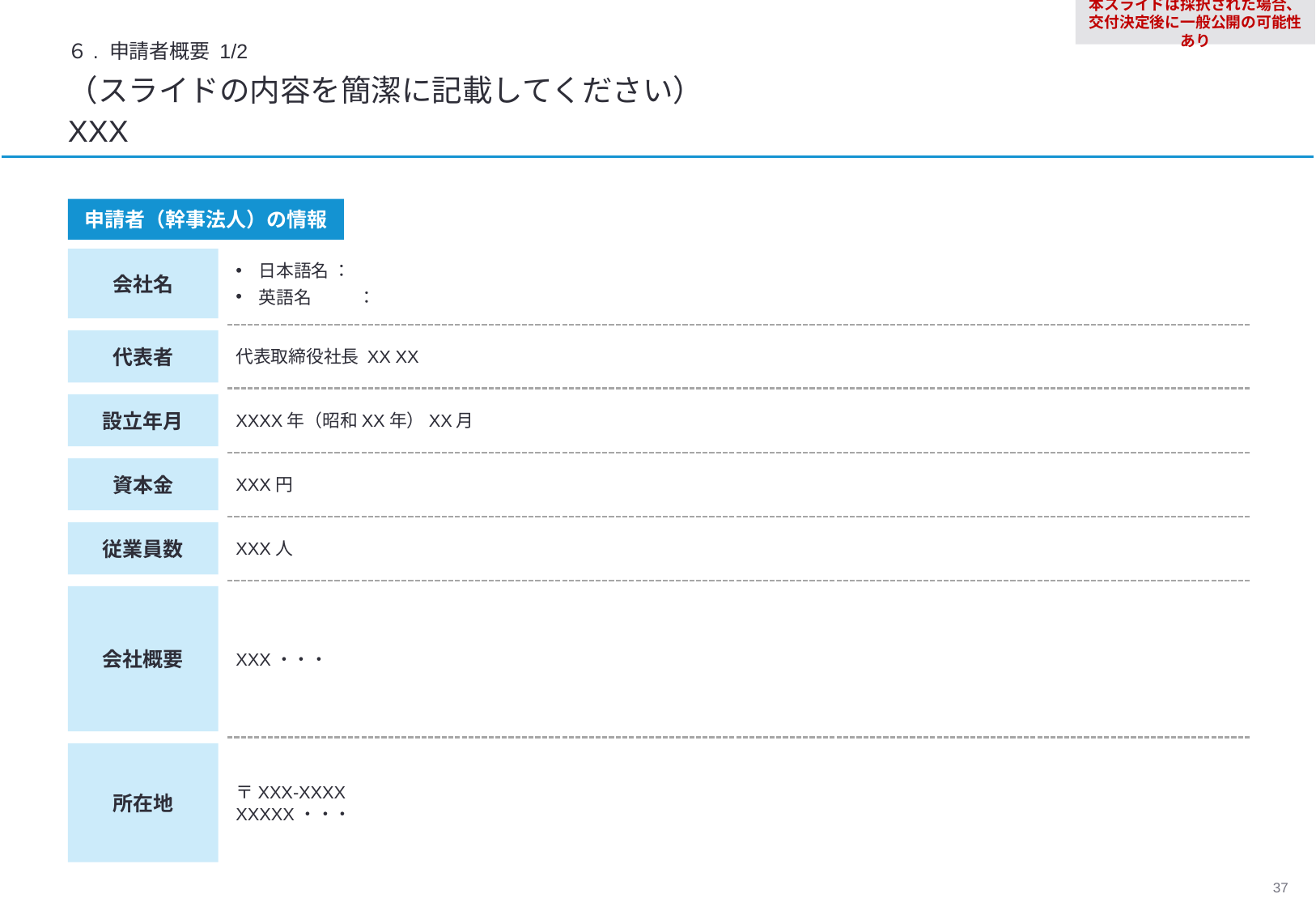

本スライドは採択された場合、交付決定後に一般公開の可能性あり
６. 申請者概要 1/2
（スライドの内容を簡潔に記載してください）
XXX
申請者（幹事法人）の情報
会社名
日本語名 ：
英語名	：
代表者
代表取締役社長 XX XX
設立年月
XXXX年（昭和XX年）XX月
資本金
XXX円
従業員数
XXX人
会社概要
XXX・・・
所在地
〒XXX-XXXX
XXXXX・・・